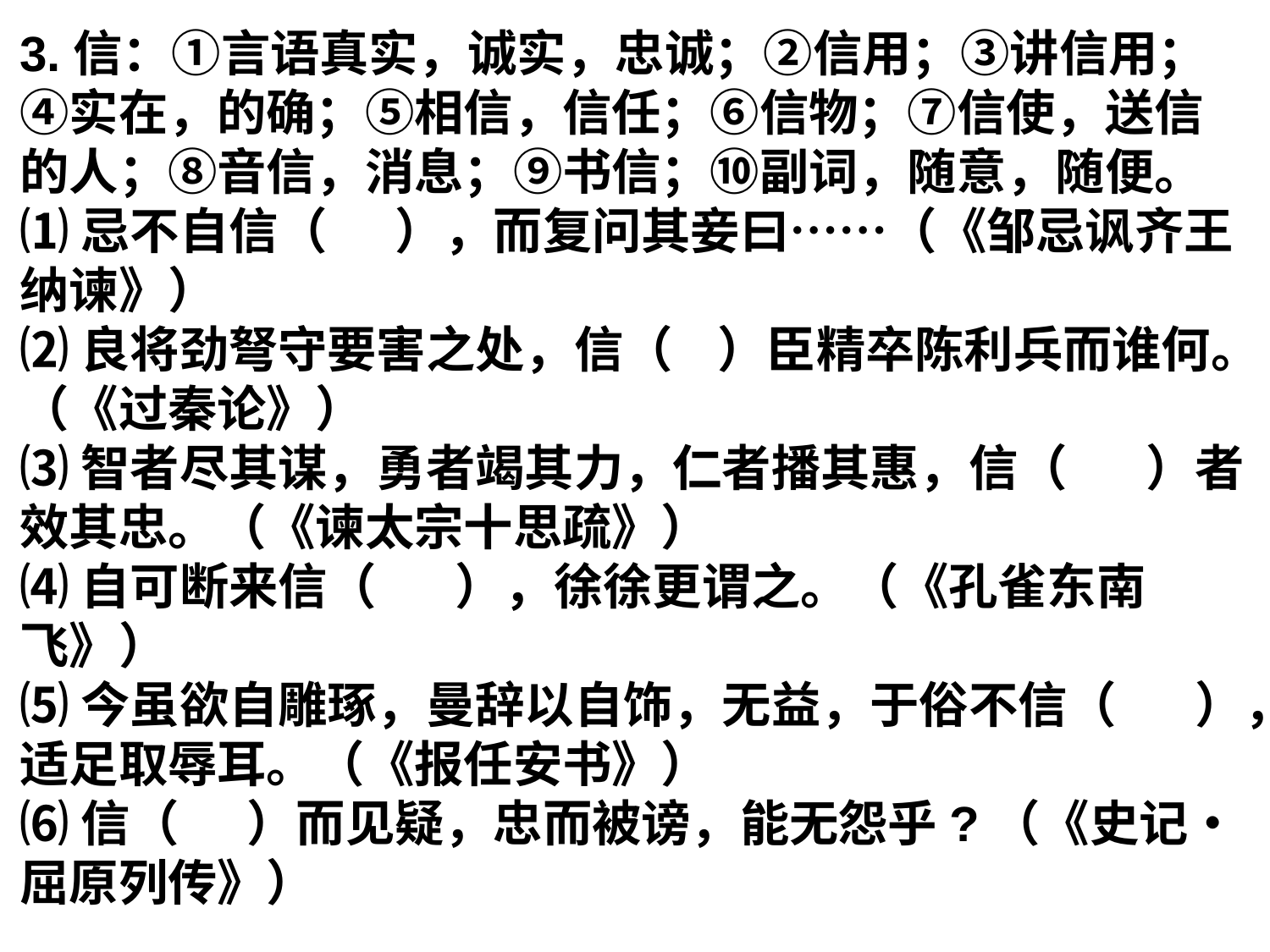

3.信：①言语真实，诚实，忠诚；②信用；③讲信用；④实在，的确；⑤相信，信任；⑥信物；⑦信使，送信的人；⑧音信，消息；⑨书信；⑩副词，随意，随便。
⑴忌不自信（      ），而复问其妾曰……（《邹忌讽齐王纳谏》）
⑵良将劲弩守要害之处，信（    ）臣精卒陈利兵而谁何。（《过秦论》）
⑶智者尽其谋，勇者竭其力，仁者播其惠，信（       ）者效其忠。（《谏太宗十思疏》）
⑷自可断来信（       ），徐徐更谓之。（《孔雀东南飞》）
⑸今虽欲自雕琢，曼辞以自饰，无益，于俗不信（       ），适足取辱耳。（《报任安书》）
⑹信（      ）而见疑，忠而被谤，能无怨乎?（《史记•屈原列传》）